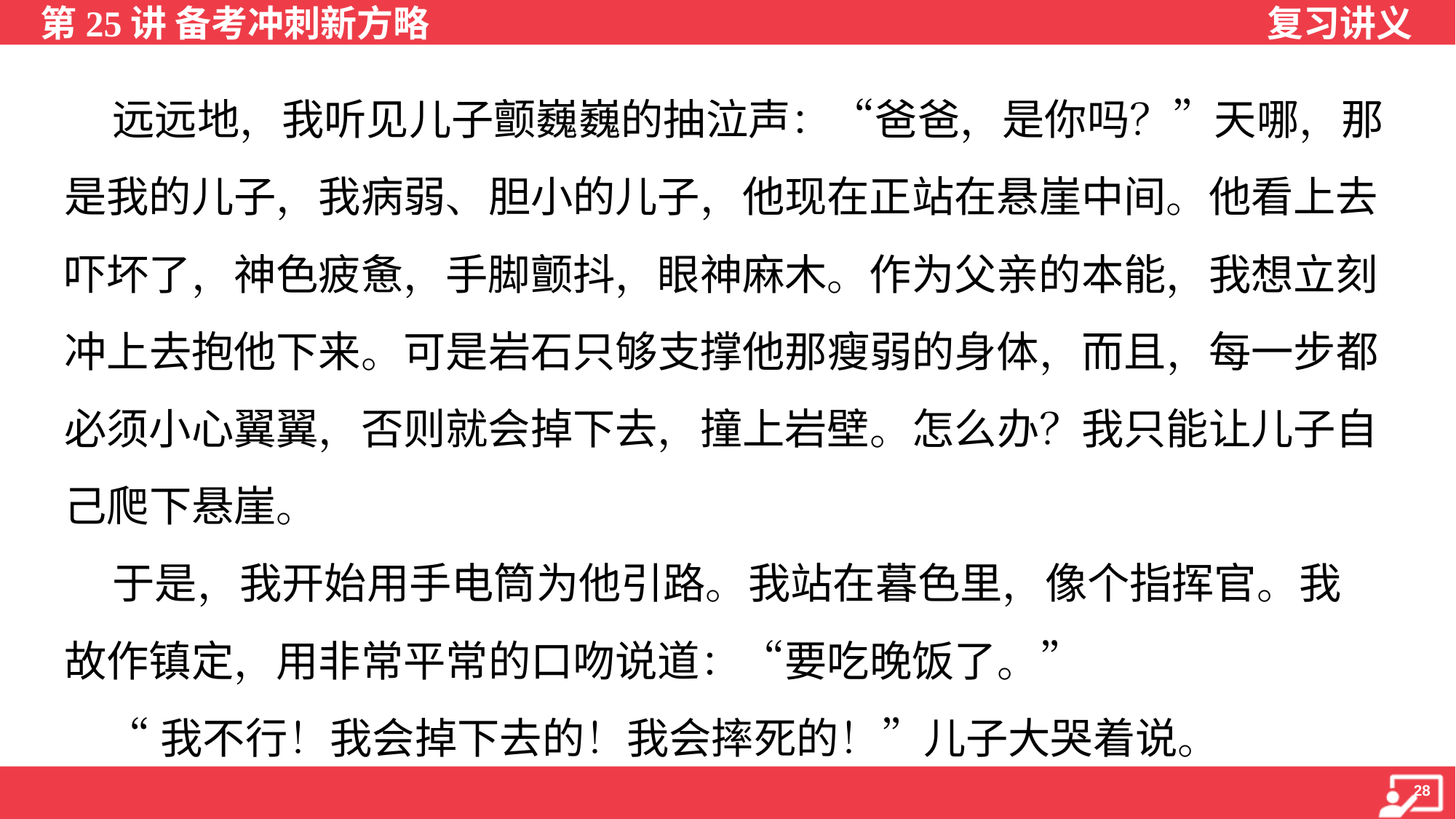

远远地，我听见儿子颤巍巍的抽泣声：“爸爸，是你吗？”天哪，那
是我的儿子，我病弱、胆小的儿子，他现在正站在悬崖中间。他看上去
吓坏了，神色疲惫，手脚颤抖，眼神麻木。作为父亲的本能，我想立刻
冲上去抱他下来。可是岩石只够支撑他那瘦弱的身体，而且，每一步都
必须小心翼翼，否则就会掉下去，撞上岩壁。怎么办？我只能让儿子自
己爬下悬崖。
    于是，我开始用手电筒为他引路。我站在暮色里，像个指挥官。我
故作镇定，用非常平常的口吻说道：“要吃晚饭了。”
    “我不行！我会掉下去的！我会摔死的！”儿子大哭着说。